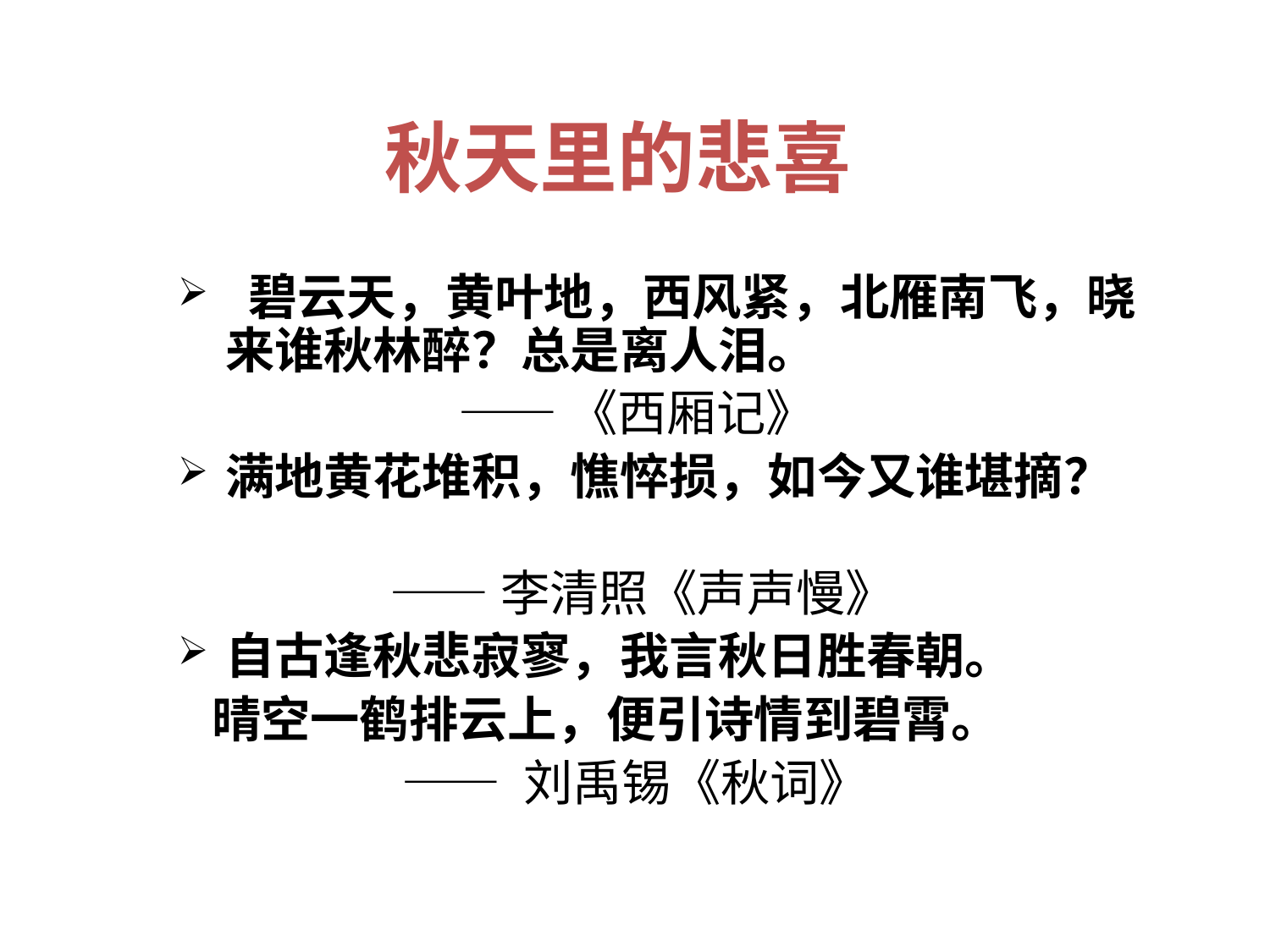

# 秋天里的悲喜
 碧云天，黄叶地，西风紧，北雁南飞，晓来谁秋林醉？总是离人泪。
                         ——《西厢记》
满地黄花堆积，憔悴损，如今又谁堪摘？
                   ——李清照《声声慢》
自古逢秋悲寂寥，我言秋日胜春朝。
  晴空一鹤排云上，便引诗情到碧霄。
                    —— 刘禹锡《秋词》